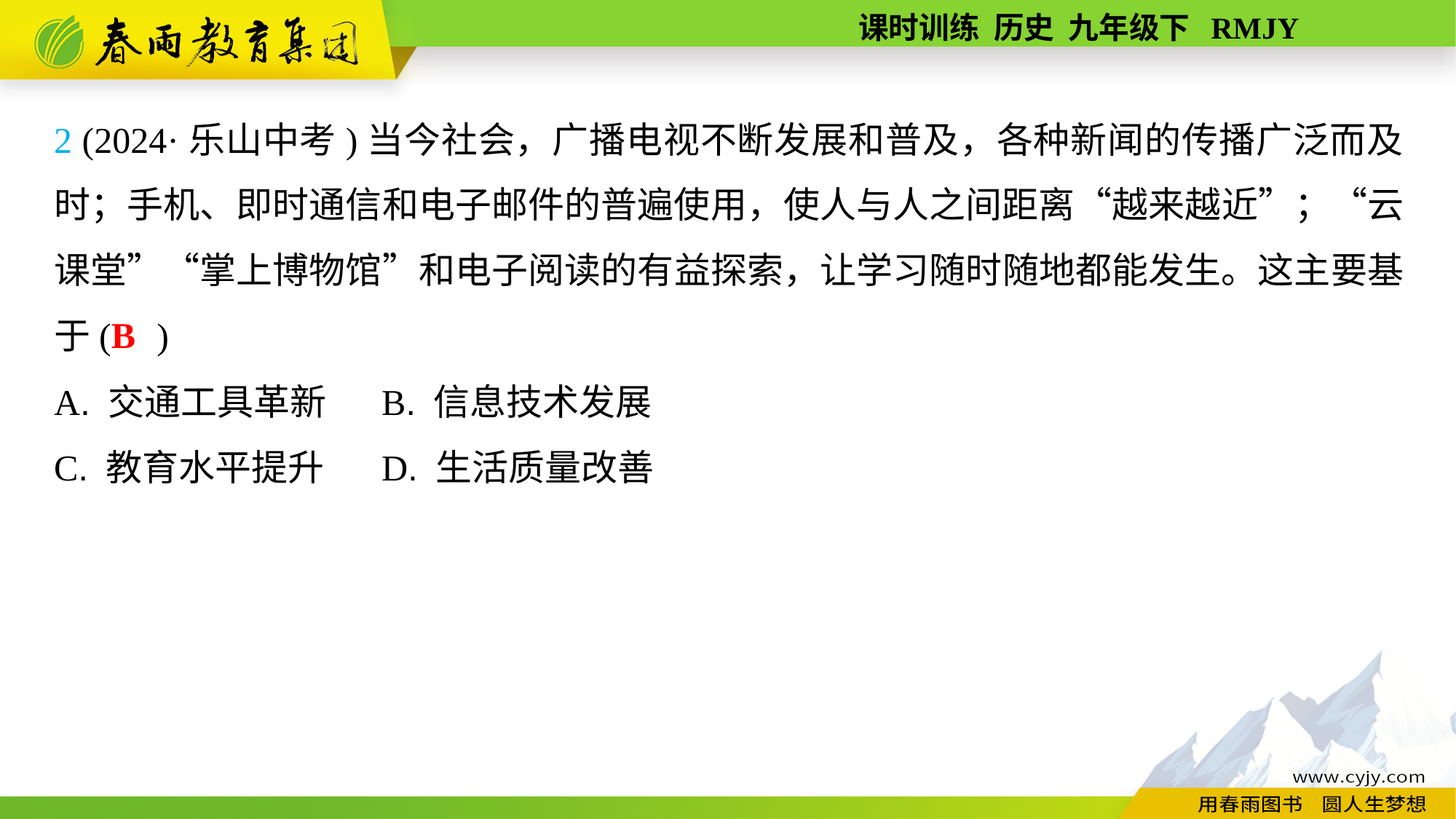

2 (2024·乐山中考)当今社会，广播电视不断发展和普及，各种新闻的传播广泛而及时；手机、即时通信和电子邮件的普遍使用，使人与人之间距离“越来越近”；“云课堂”“掌上博物馆”和电子阅读的有益探索，让学习随时随地都能发生。这主要基于(     )
A. 交通工具革新	B. 信息技术发展
C. 教育水平提升	D. 生活质量改善

B